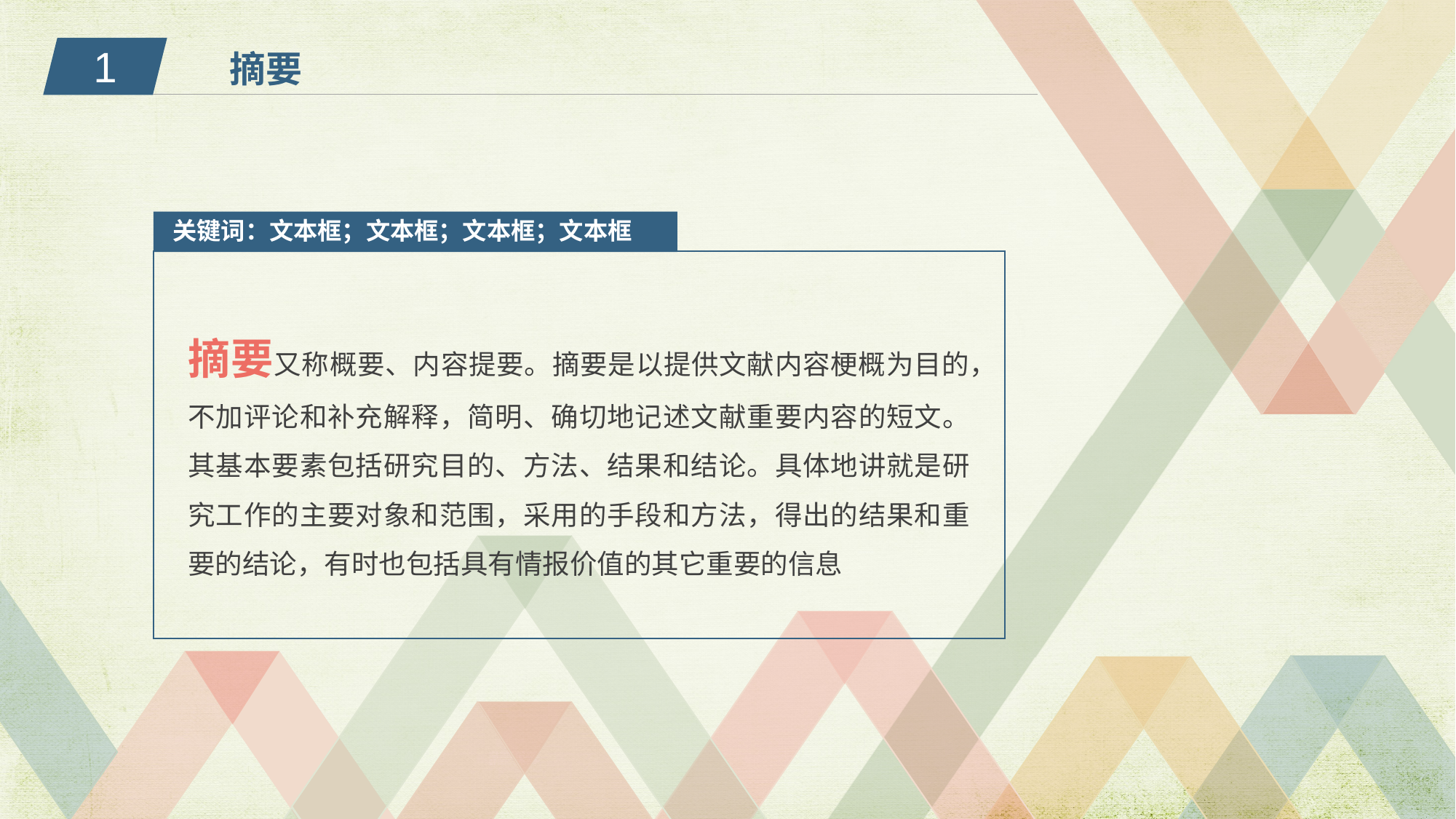

1

摘要

关键词：文本框；文本框；文本框；文本框

摘要又称概要、内容提要。摘要是以提供文献内容梗概为目的，不加评论和补充解释，简明、确切地记述文献重要内容的短文。其基本要素包括研究目的、方法、结果和结论。具体地讲就是研究工作的主要对象和范围，采用的手段和方法，得出的结果和重要的结论，有时也包括具有情报价值的其它重要的信息

PPT模板下载：www.1ppt.com/moban/     行业PPT模板：www.1ppt.com/hangye/
节日PPT模板：www.1ppt.com/jieri/           PPT素材下载：www.1ppt.com/sucai/
PPT背景图片：www.1ppt.com/beijing/      PPT图表下载：www.1ppt.com/tubiao/
优秀PPT下载：www.1ppt.com/xiazai/        PPT教程： www.1ppt.com/powerpoint/
Word教程： www.1ppt.com/word/              Excel教程：www.1ppt.com/excel/
资料下载：www.1ppt.com/ziliao/                PPT课件下载：www.1ppt.com/kejian/
范文下载：www.1ppt.com/fanwen/             试卷下载：www.1ppt.com/shiti/
教案下载：www.1ppt.com/jiaoan/        PPT论坛：www.1ppt.cn